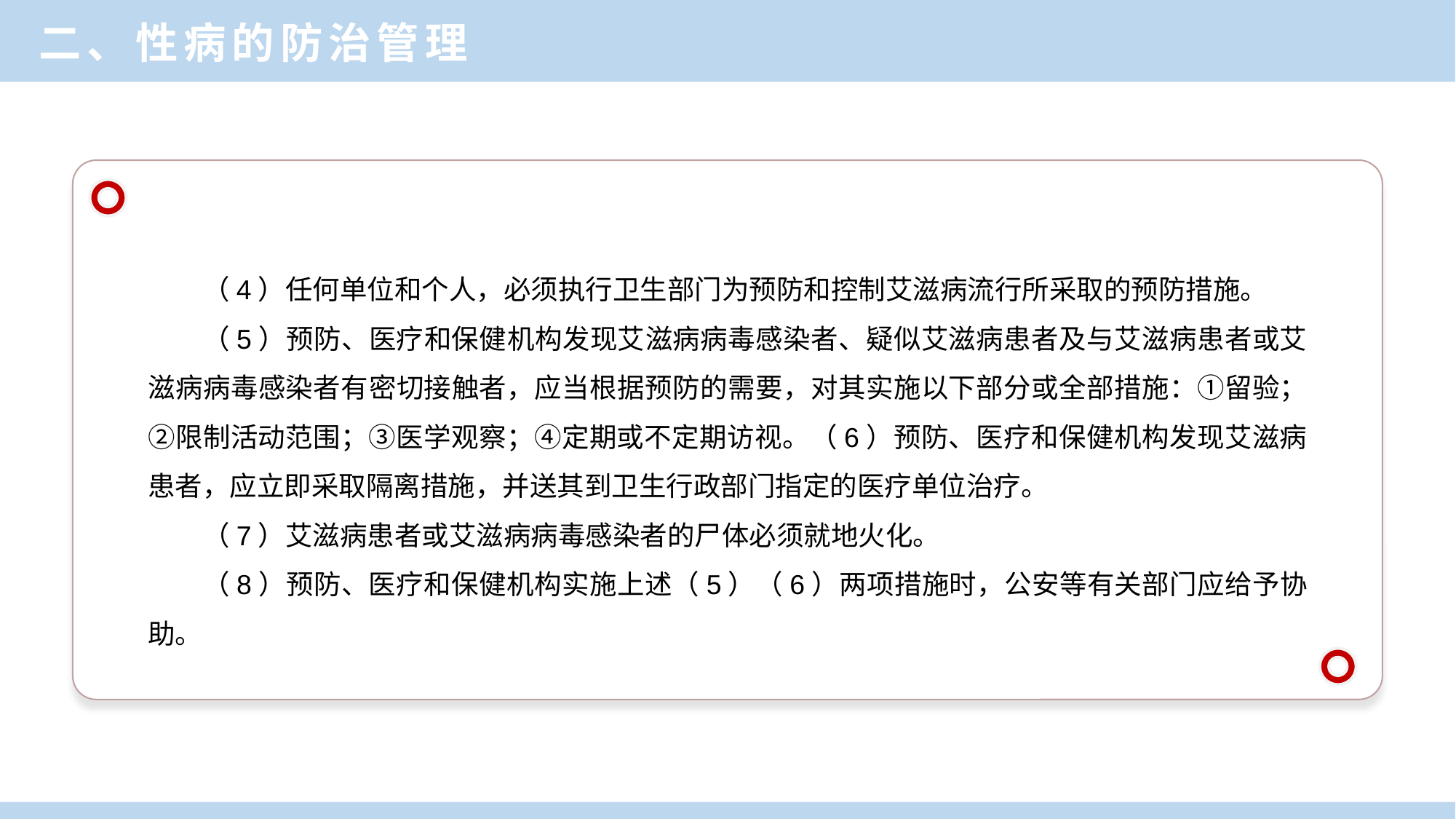

二、性病的防治管理

（4）任何单位和个人，必须执行卫生部门为预防和控制艾滋病流行所采取的预防措施。
（5）预防、医疗和保健机构发现艾滋病病毒感染者、疑似艾滋病患者及与艾滋病患者或艾滋病病毒感染者有密切接触者，应当根据预防的需要，对其实施以下部分或全部措施：①留验；②限制活动范围；③医学观察；④定期或不定期访视。（6）预防、医疗和保健机构发现艾滋病患者，应立即采取隔离措施，并送其到卫生行政部门指定的医疗单位治疗。
（7）艾滋病患者或艾滋病病毒感染者的尸体必须就地火化。
（8）预防、医疗和保健机构实施上述（5）（6）两项措施时，公安等有关部门应给予协助。